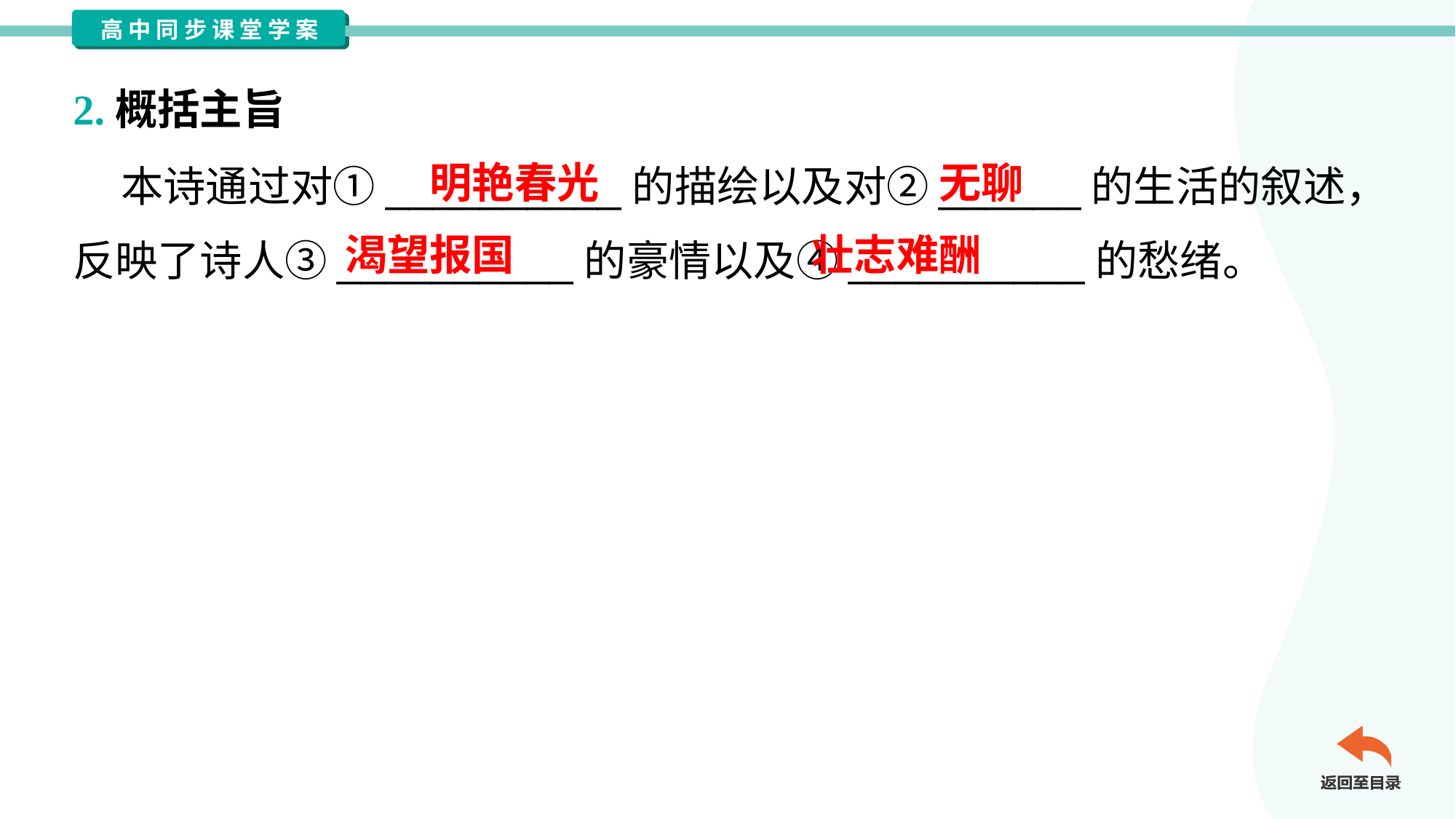

2.概括主旨
    本诗通过对①__________的描绘以及对②______的生活的叙述，
反映了诗人③__________的豪情以及④__________的愁绪。
明艳春光
无聊
渴望报国
壮志难酬